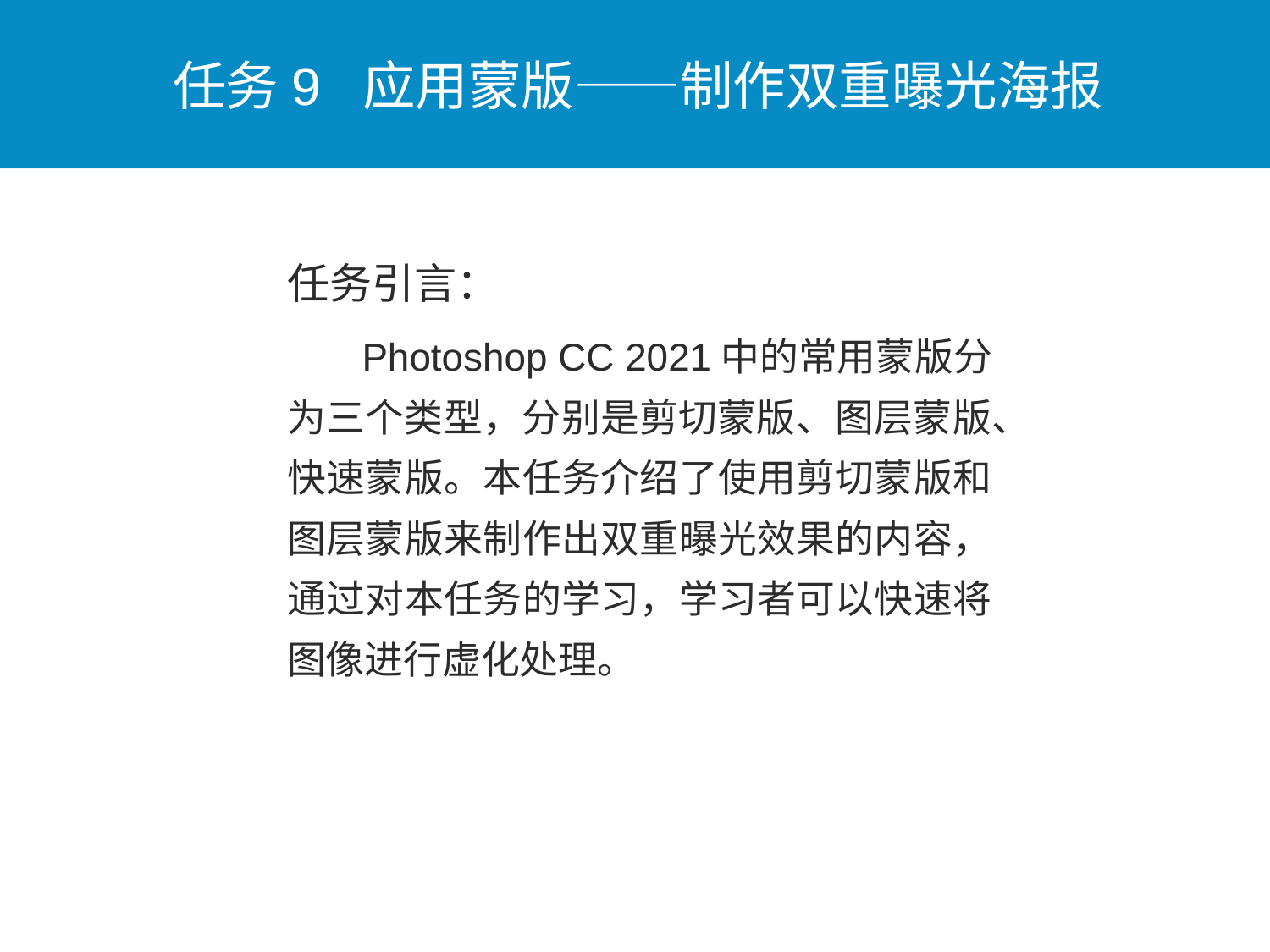

任务9  应用蒙版——制作双重曝光海报
任务引言：
Photoshop CC 2021中的常用蒙版分为三个类型，分别是剪切蒙版、图层蒙版、快速蒙版。本任务介绍了使用剪切蒙版和图层蒙版来制作出双重曝光效果的内容，通过对本任务的学习，学习者可以快速将图像进行虚化处理。